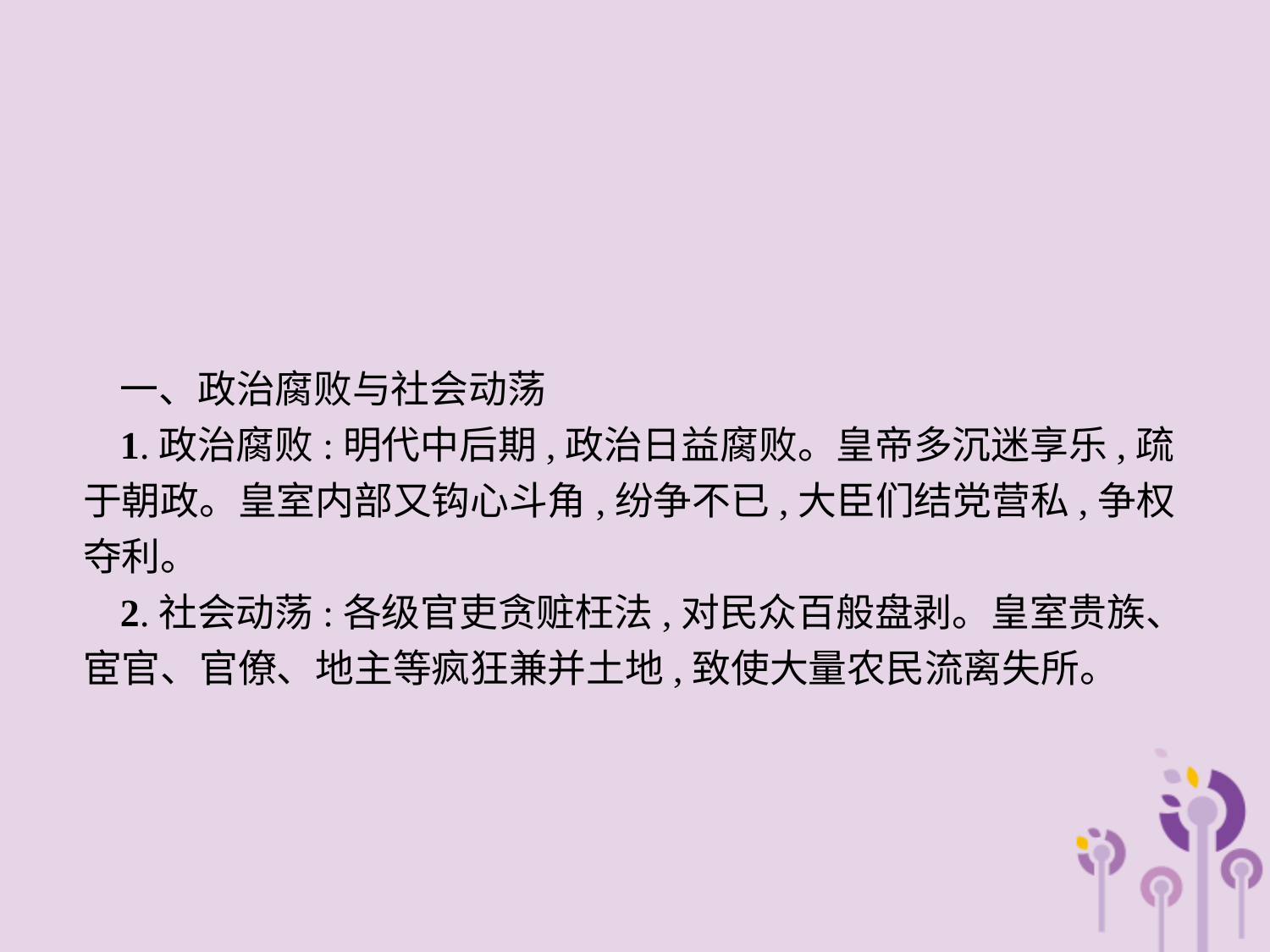

一、政治腐败与社会动荡
1.政治腐败:明代中后期,政治日益腐败。皇帝多沉迷享乐,疏于朝政。皇室内部又钩心斗角,纷争不已,大臣们结党营私,争权夺利。
2.社会动荡:各级官吏贪赃枉法,对民众百般盘剥。皇室贵族、宦官、官僚、地主等疯狂兼并土地,致使大量农民流离失所。